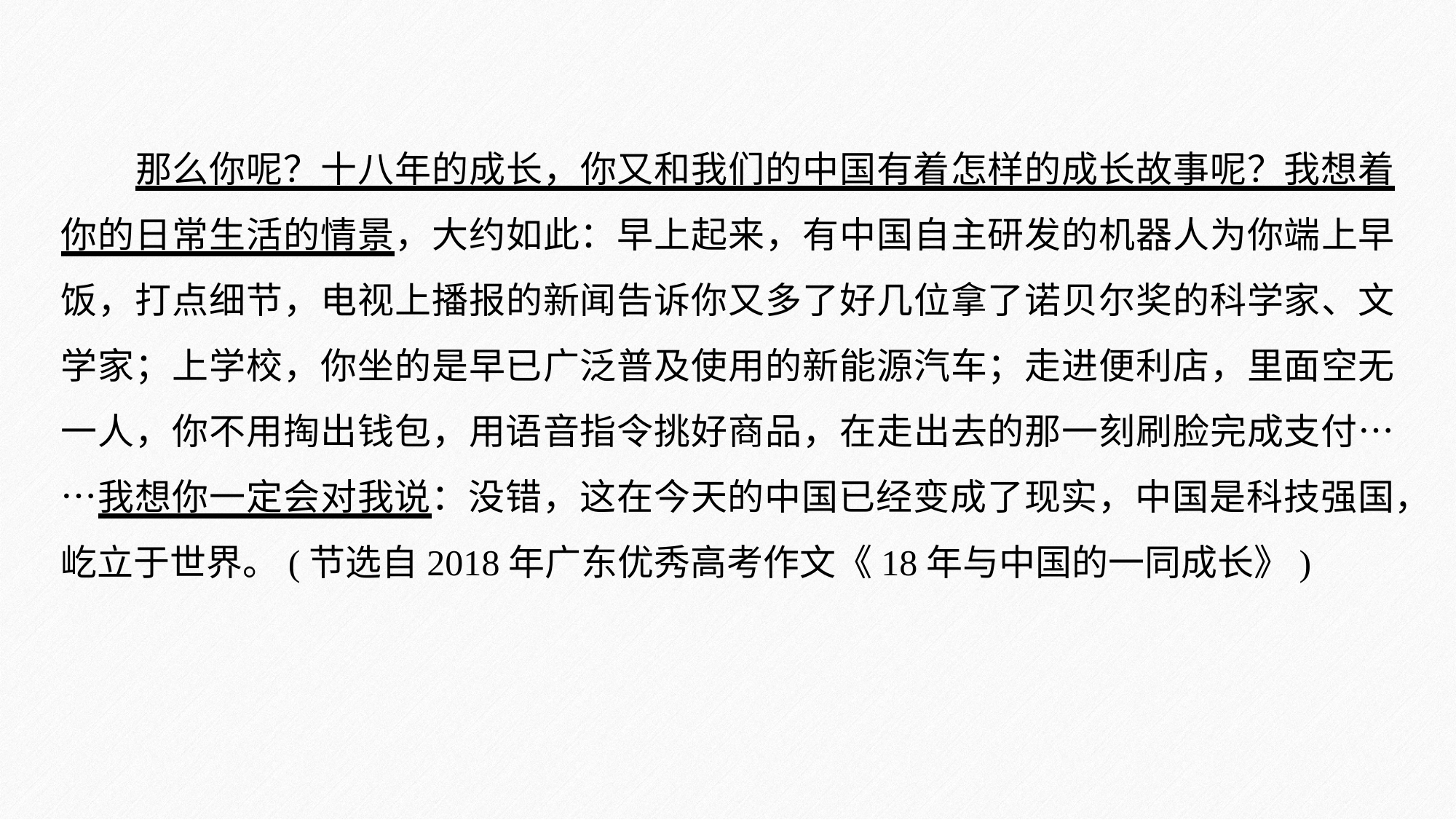

那么你呢？十八年的成长，你又和我们的中国有着怎样的成长故事呢？我想着你的日常生活的情景，大约如此：早上起来，有中国自主研发的机器人为你端上早饭，打点细节，电视上播报的新闻告诉你又多了好几位拿了诺贝尔奖的科学家、文学家；上学校，你坐的是早已广泛普及使用的新能源汽车；走进便利店，里面空无一人，你不用掏出钱包，用语音指令挑好商品，在走出去的那一刻刷脸完成支付……我想你一定会对我说：没错，这在今天的中国已经变成了现实，中国是科技强国，屹立于世界。(节选自2018年广东优秀高考作文《18年与中国的一同成长》)